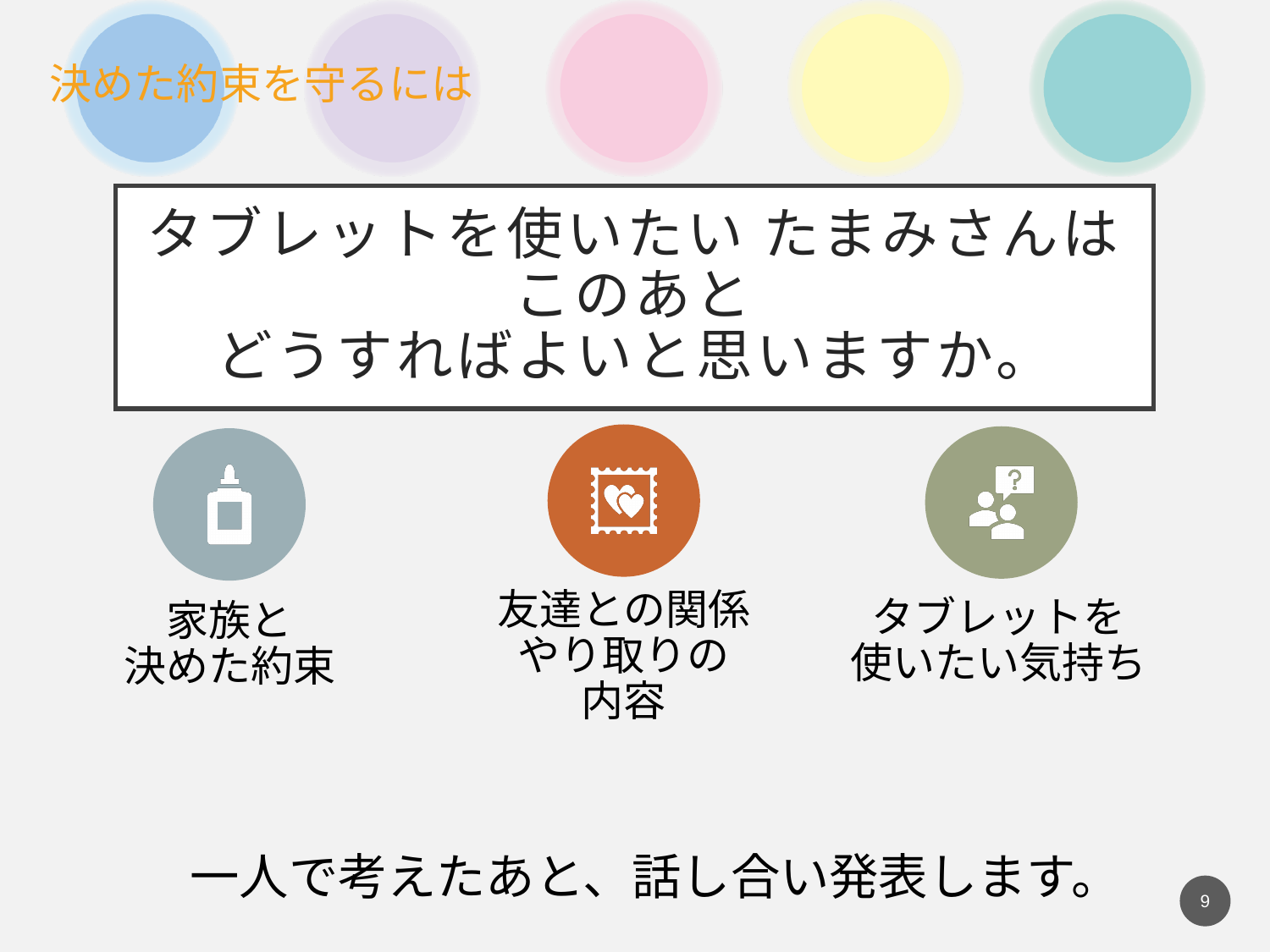

タブレットを使いたい たまみさんは
このあと
どうすればよいと思いますか。
家族と
決めた約束
友達との関係やり取りの
内容
タブレットを
使いたい気持ち
一人で考えたあと、話し合い発表します。
9